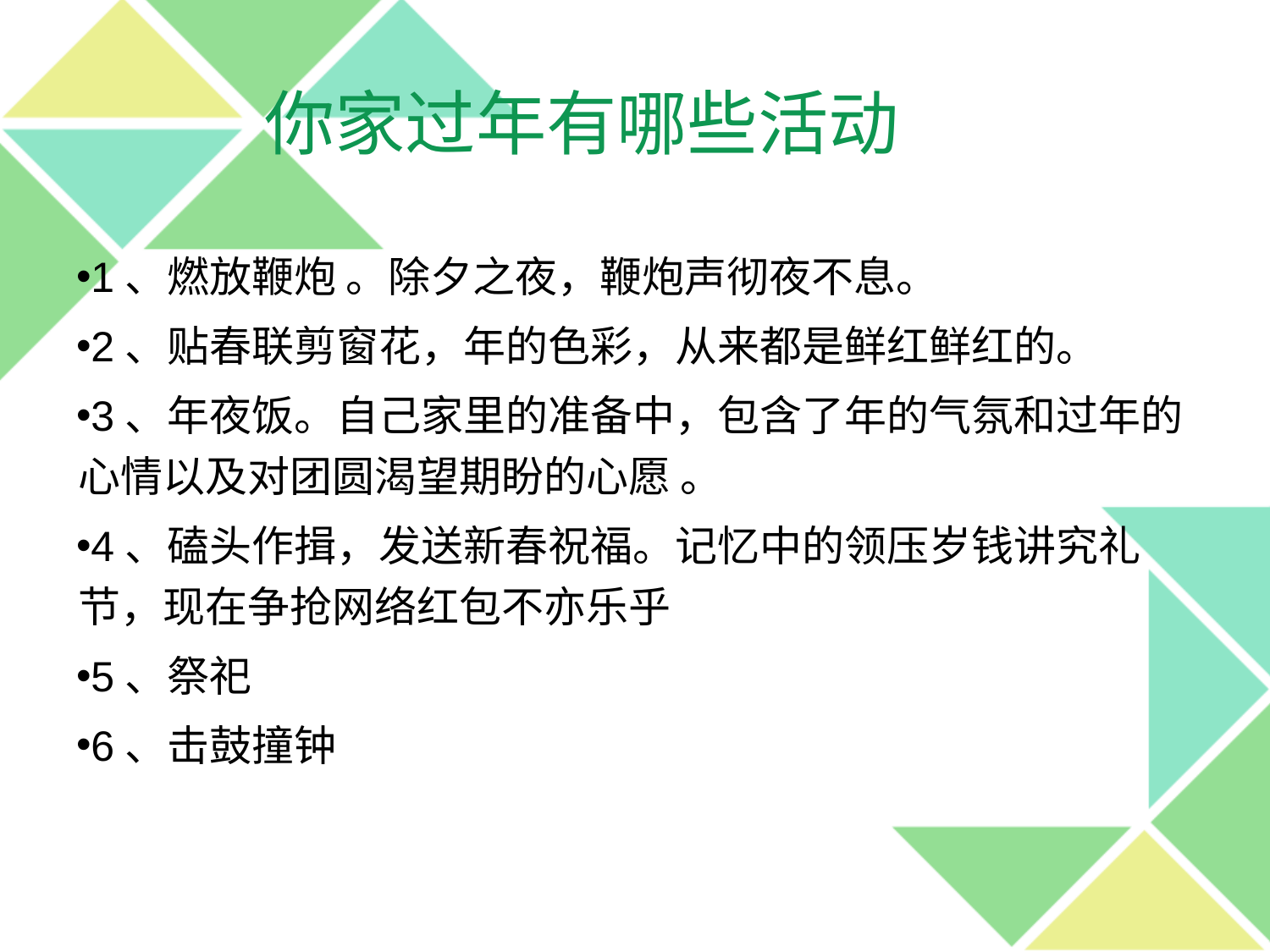

你家过年有哪些活动
1、燃放鞭炮 。除夕之夜，鞭炮声彻夜不息。
2、贴春联剪窗花，年的色彩，从来都是鲜红鲜红的。
3、年夜饭。自己家里的准备中，包含了年的气氛和过年的心情以及对团圆渴望期盼的心愿 。
4、磕头作揖，发送新春祝福。记忆中的领压岁钱讲究礼节，现在争抢网络红包不亦乐乎
5、祭祀
6、击鼓撞钟